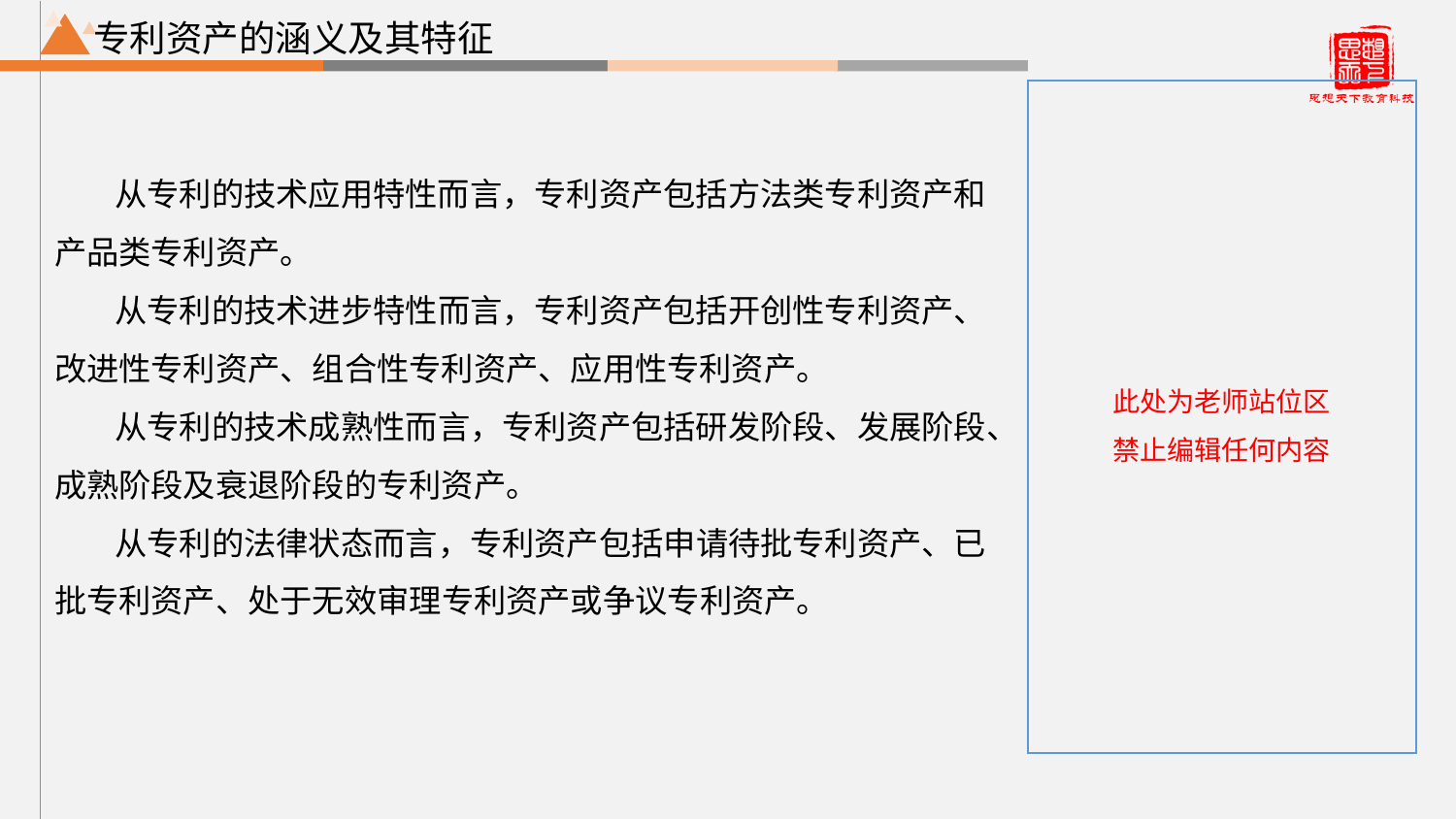

专利资产的涵义及其特征
从专利的技术应用特性而言，专利资产包括方法类专利资产和产品类专利资产。
从专利的技术进步特性而言，专利资产包括开创性专利资产、改进性专利资产、组合性专利资产、应用性专利资产。
从专利的技术成熟性而言，专利资产包括研发阶段、发展阶段、成熟阶段及衰退阶段的专利资产。
从专利的法律状态而言，专利资产包括申请待批专利资产、已批专利资产、处于无效审理专利资产或争议专利资产。
92